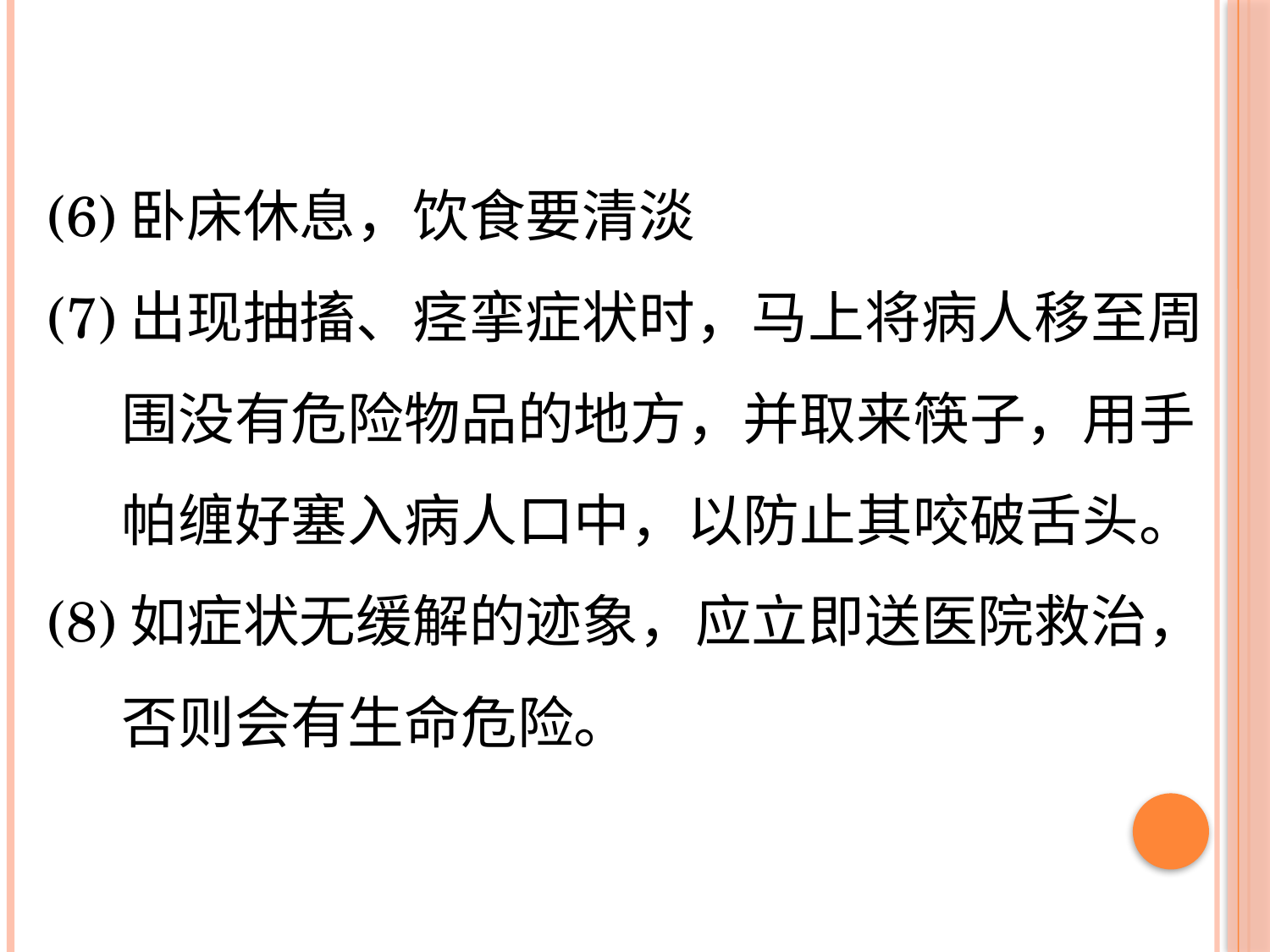

(6)卧床休息，饮食要清淡
(7)出现抽搐、痉挛症状时，马上将病人移至周围没有危险物品的地方，并取来筷子，用手帕缠好塞入病人口中，以防止其咬破舌头。
(8)如症状无缓解的迹象，应立即送医院救治，否则会有生命危险。